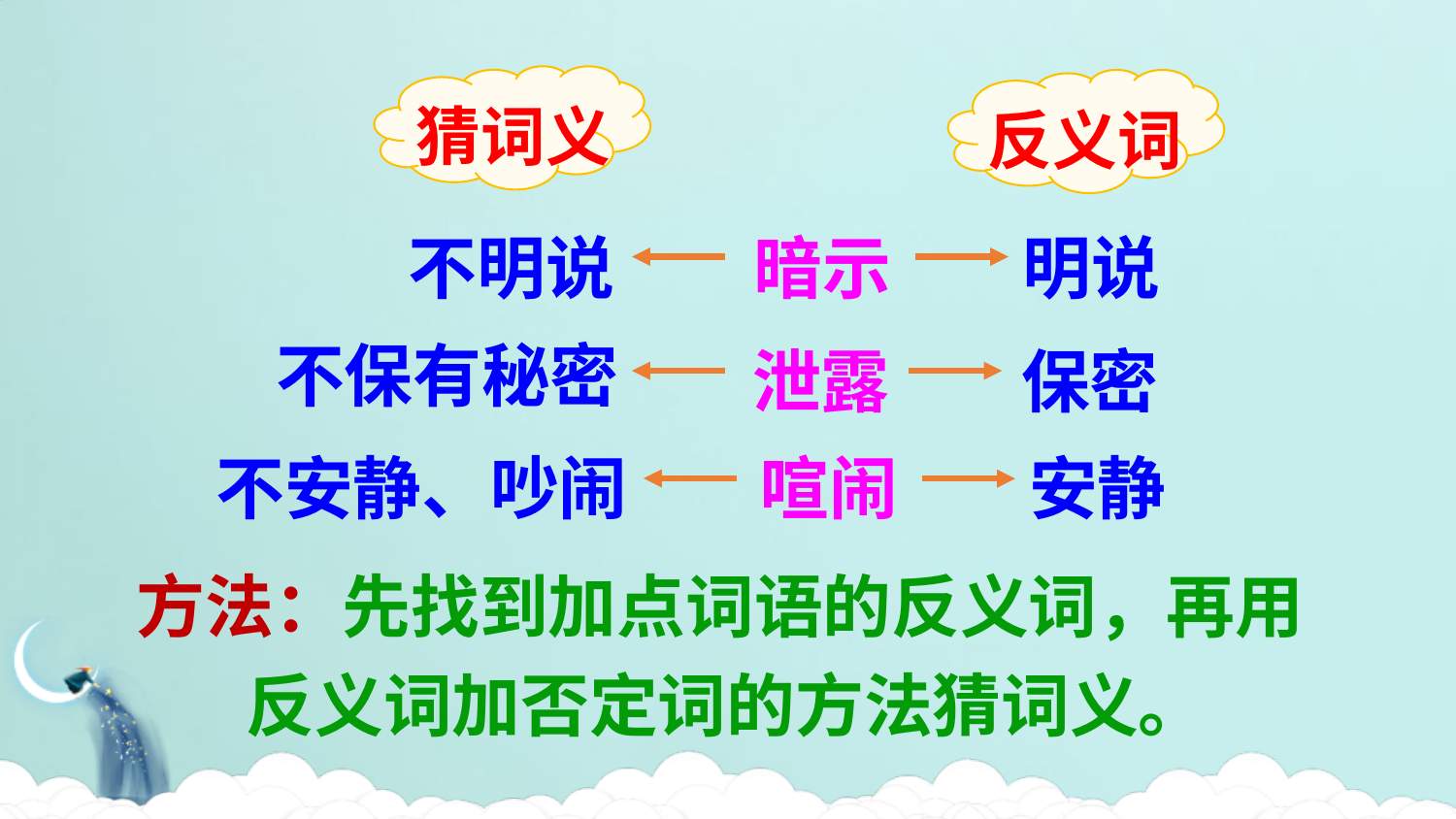

猜词义

反义词
不明说
暗示
明说
不保有秘密
泄露
保密
不安静、吵闹
喧闹
安静
方法：先找到加点词语的反义词，再用
      反义词加否定词的方法猜词义。